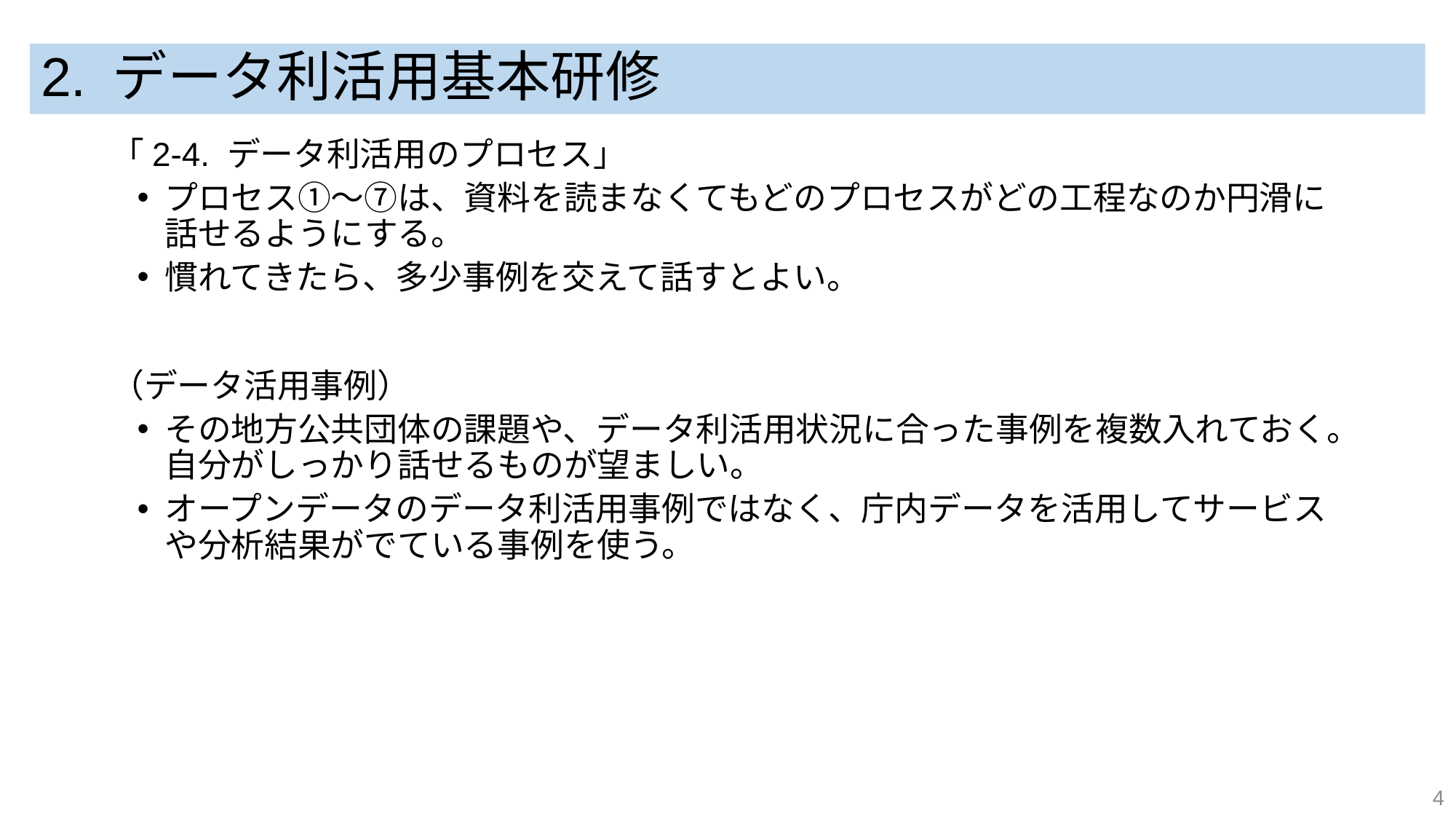

# 2. データ利活用基本研修
「2-4. データ利活用のプロセス」
プロセス①～⑦は、資料を読まなくてもどのプロセスがどの工程なのか円滑に話せるようにする。
慣れてきたら、多少事例を交えて話すとよい。

（データ活用事例）
その地方公共団体の課題や、データ利活用状況に合った事例を複数入れておく。自分がしっかり話せるものが望ましい。
オープンデータのデータ利活用事例ではなく、庁内データを活用してサービスや分析結果がでている事例を使う。

4